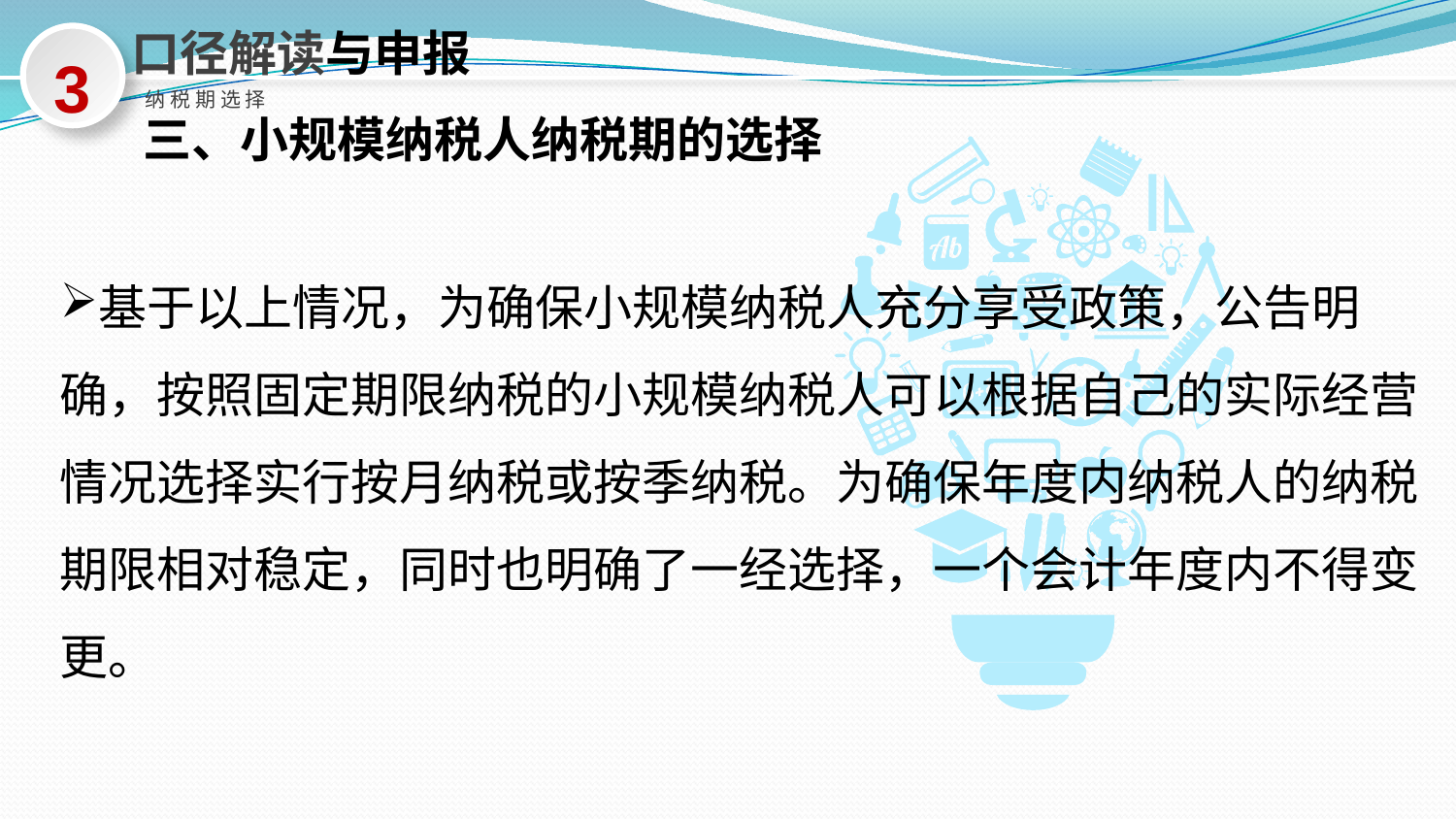

口径解读与申报

3
纳税期选择
三、小规模纳税人纳税期的选择

基于以上情况，为确保小规模纳税人充分享受政策，公告明确，按照固定期限纳税的小规模纳税人可以根据自己的实际经营情况选择实行按月纳税或按季纳税。为确保年度内纳税人的纳税期限相对稳定，同时也明确了一经选择，一个会计年度内不得变更。